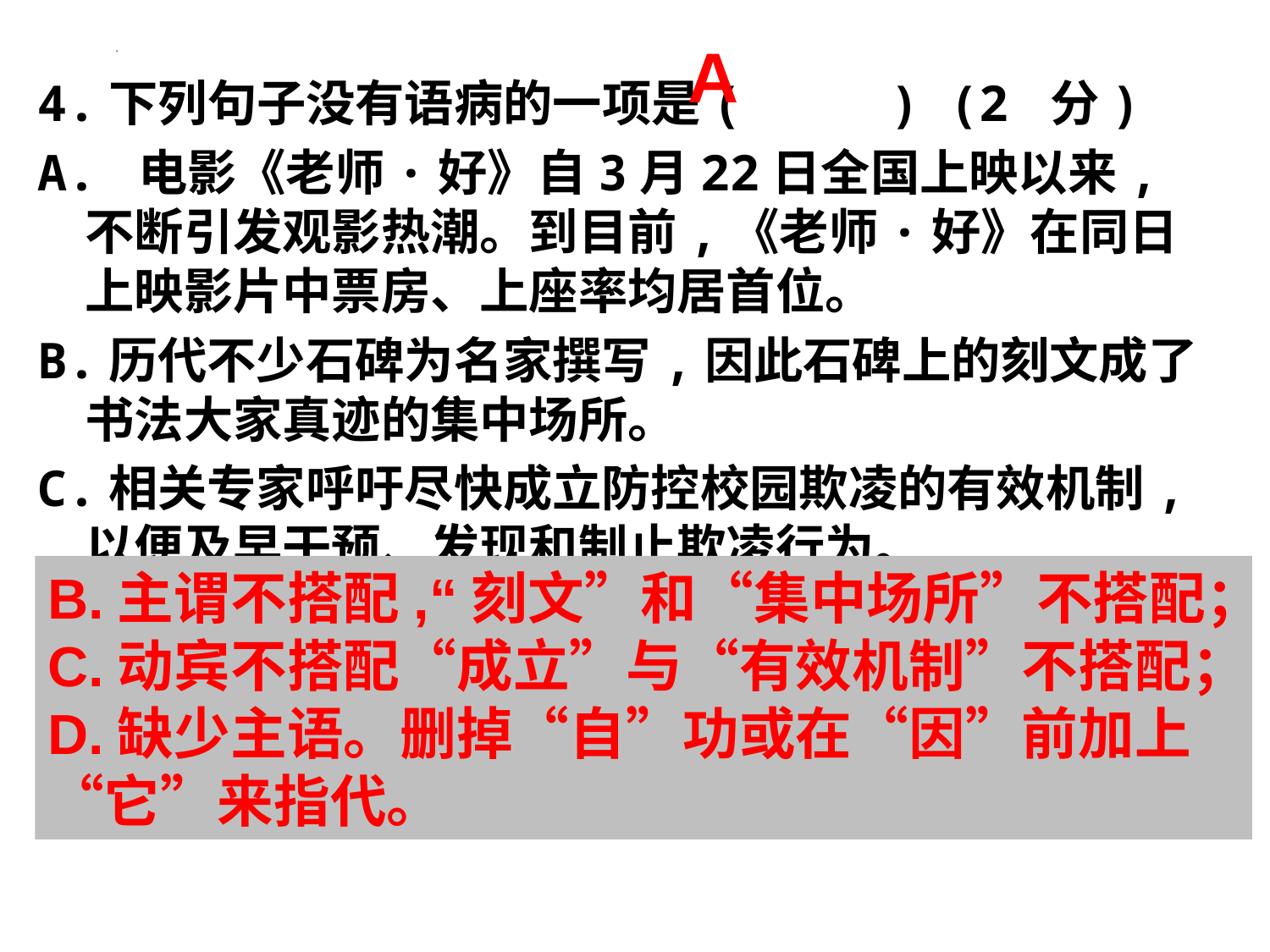

A
4.下列句子没有语病的一项是(     ) (2 分)
A. 电影《老师·好》自3月22日全国上映以来,不断引发观影热潮。到目前,《老师·好》在同日上映影片中票房、上座率均居首位。
B.历代不少石碑为名家撰写,因此石碑上的刻文成了书法大家真迹的集中场所。
C.相关专家呼吁尽快成立防控校园欺凌的有效机制,以便及早干预、发现和制止欺凌行为。
D. 自共享单车在衡阳运营以来,因外观时尚、 轻便易行、收费廉价、随借随还等优点而深受人们的喜爱。
B.主谓不搭配,“刻文”和“集中场所”不搭配；
C.动宾不搭配“成立”与“有效机制”不搭配；
D.缺少主语。删掉“自”功或在“因”前加上“它”来指代。